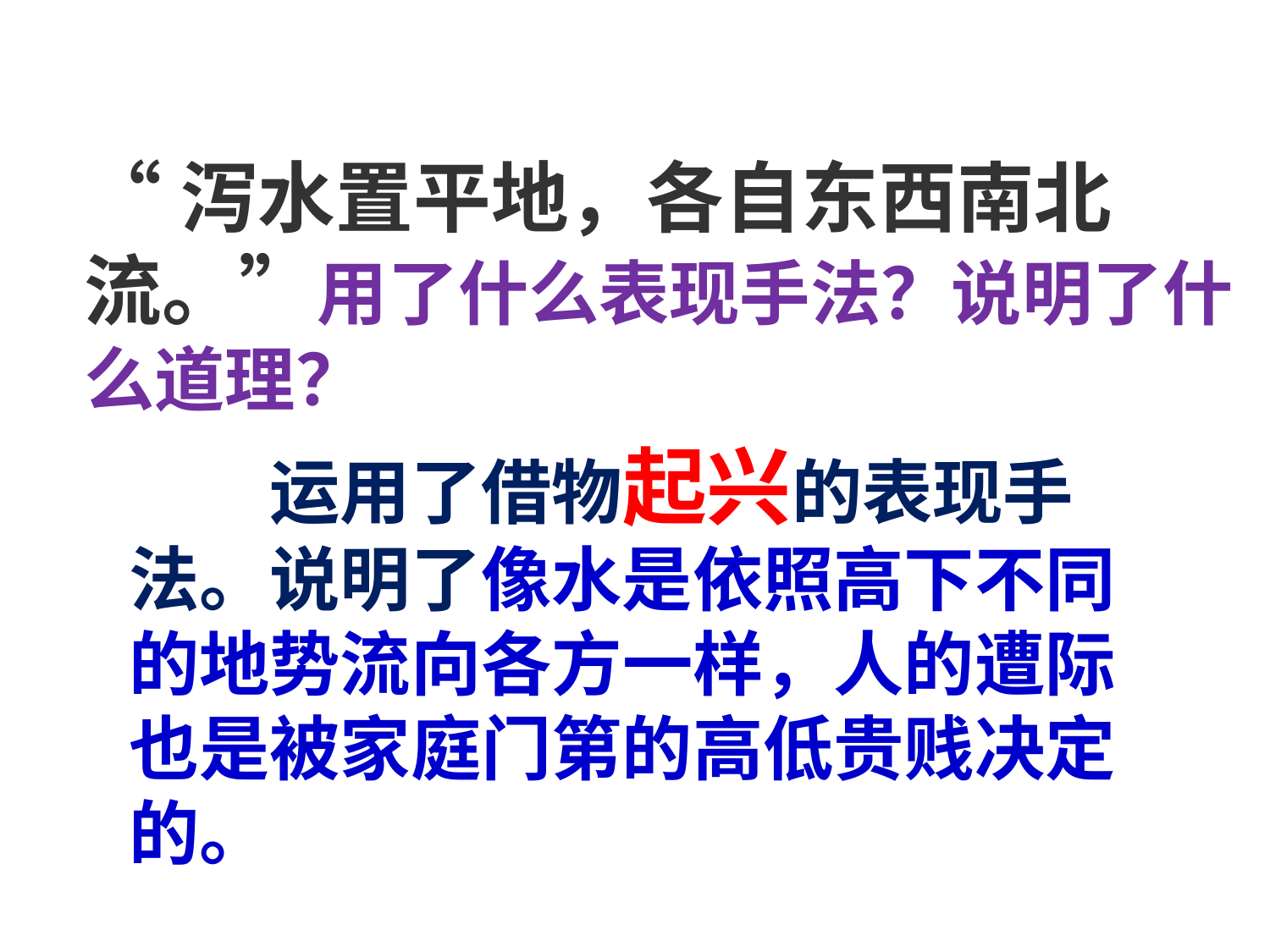

“泻水置平地，各自东西南北流。”用了什么表现手法？说明了什么道理？
　　运用了借物起兴的表现手法。说明了像水是依照高下不同的地势流向各方一样，人的遭际也是被家庭门第的高低贵贱决定的。